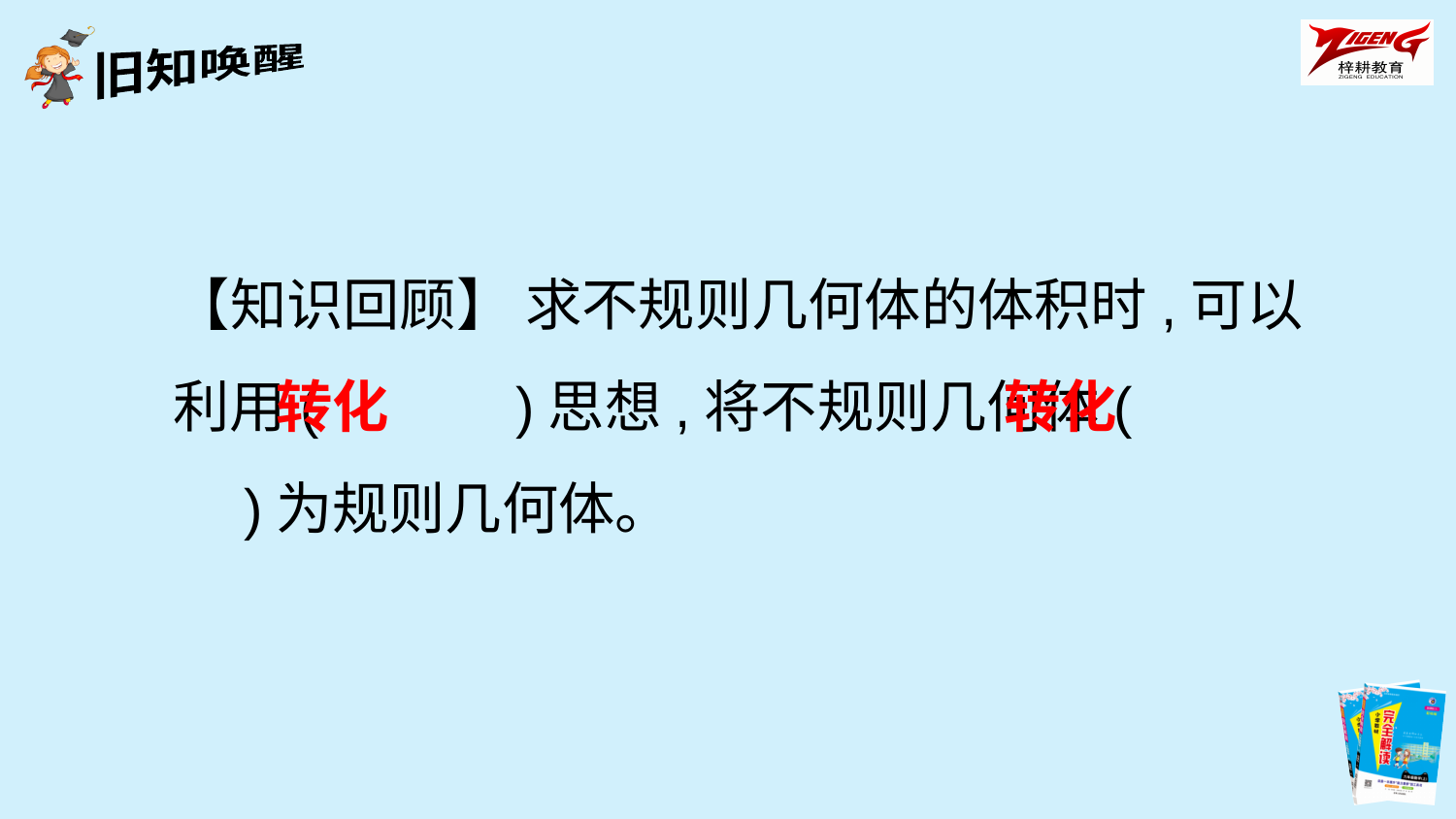

【知识回顾】 求不规则几何体的体积时,可以利用(　　　)思想,将不规则几何体(　　　)为规则几何体。
转化
转化